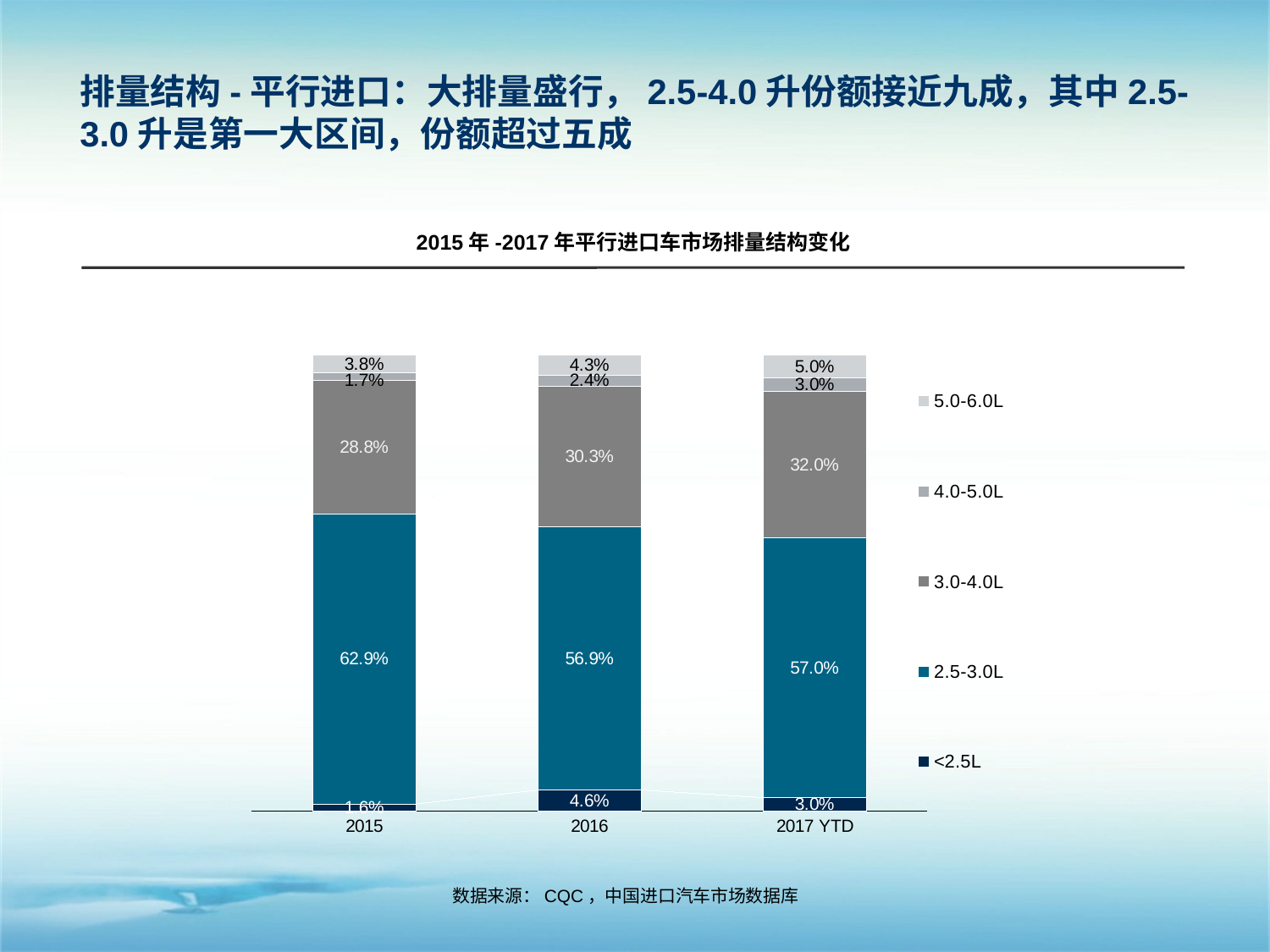

排量结构-平行进口：大排量盛行，2.5-4.0升份额接近九成，其中2.5-3.0升是第一大区间，份额超过五成
2015年-2017年平行进口车市场排量结构变化

### Chart

| Category | <2.5L | 2.5-3.0L | 3.0-4.0L | 4.0-5.0L | 5.0-6.0L |
|---|---|---|---|---|---|
| 2015 | 0.015622128285241704 | 0.6286396933336859 | 0.288374861063706 | 0.01671611485983844 | 0.038061980903370395 |
| 2016 | 0.04589082860949886 | 0.5693519124942606 | 0.30304056851630196 | 0.023735856726665016 | 0.042977483683010013 |
| 2017 YTD | 0.030000000000000002 | 0.57 | 0.3200000000000005 | 0.030000000000000002 | 0.05 |
数据来源：CQC，中国进口汽车市场数据库